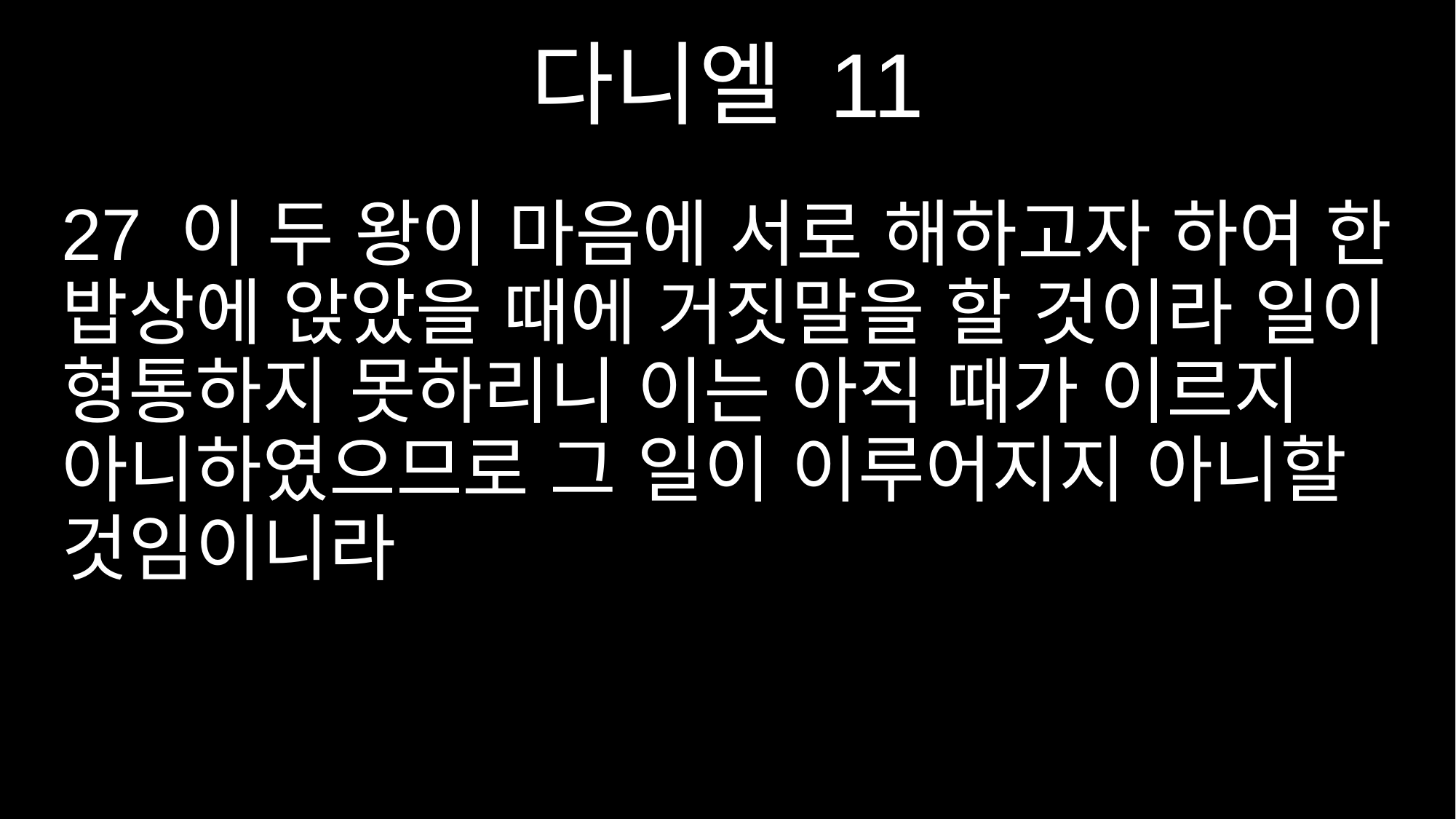

다니엘 11
27 이 두 왕이 마음에 서로 해하고자 하여 한 밥상에 앉았을 때에 거짓말을 할 것이라 일이 형통하지 못하리니 이는 아직 때가 이르지 아니하였으므로 그 일이 이루어지지 아니할 것임이니라